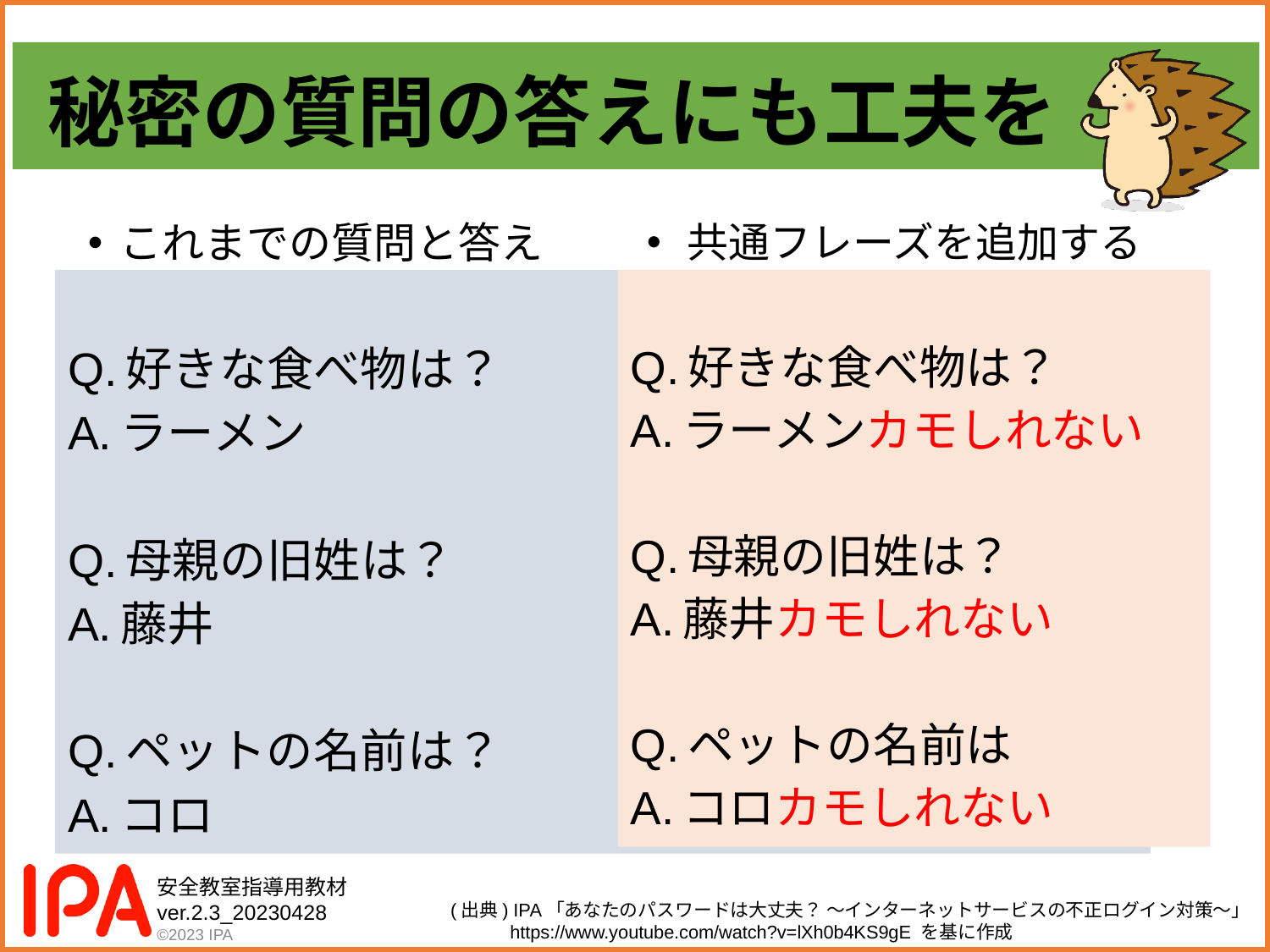

# 秘密の質問の答えにも工夫を
これまでの質問と答え
共通フレーズを追加する

Q.好きな食べ物は？
A.ラーメン

Q.母親の旧姓は？
A.藤井

Q.ペットの名前は？
A.コロ

Q.好きな食べ物は？
A.ラーメンカモしれない

Q.母親の旧姓は？
A.藤井カモしれない

Q.ペットの名前は
A.コロカモしれない

(出典) IPA「あなたのパスワードは大丈夫？ ～インターネットサービスの不正ログイン対策～」
　　　https://www.youtube.com/watch?v=lXh0b4KS9gE を基に作成